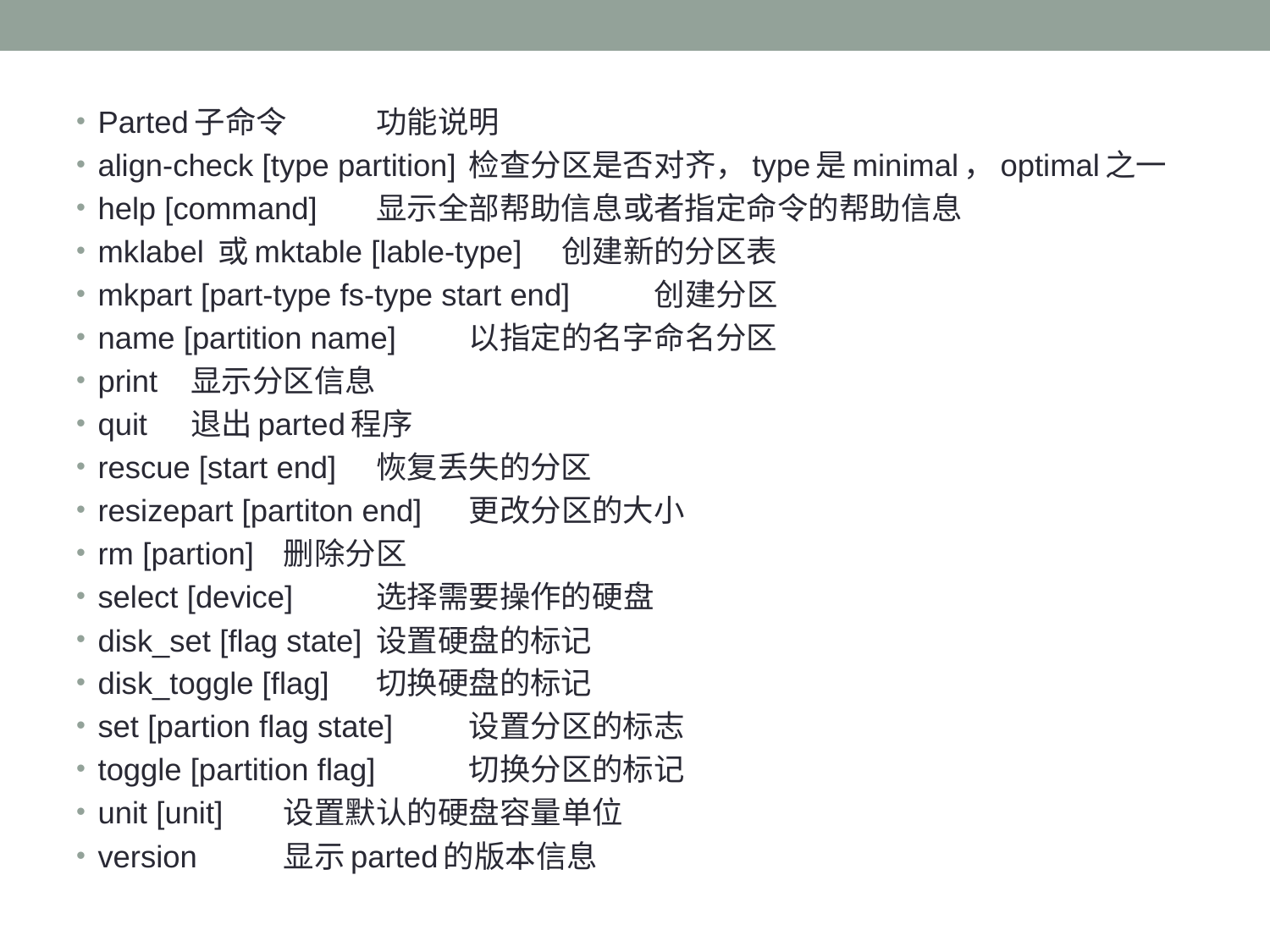

#
Parted子命令	功能说明
align-check [type partition]	检查分区是否对齐，type是minimal，optimal之一
help [command]	显示全部帮助信息或者指定命令的帮助信息
mklabel 或mktable [lable-type]	创建新的分区表
mkpart [part-type fs-type start end]	创建分区
name [partition name]	以指定的名字命名分区
print	显示分区信息
quit	退出parted程序
rescue [start end]	恢复丢失的分区
resizepart [partiton end]	更改分区的大小
rm [partion]	删除分区
select [device]	选择需要操作的硬盘
disk_set [flag state]	设置硬盘的标记
disk_toggle [flag]	切换硬盘的标记
set [partion flag state]	设置分区的标志
toggle [partition flag]	切换分区的标记
unit [unit]	设置默认的硬盘容量单位
version	显示parted的版本信息